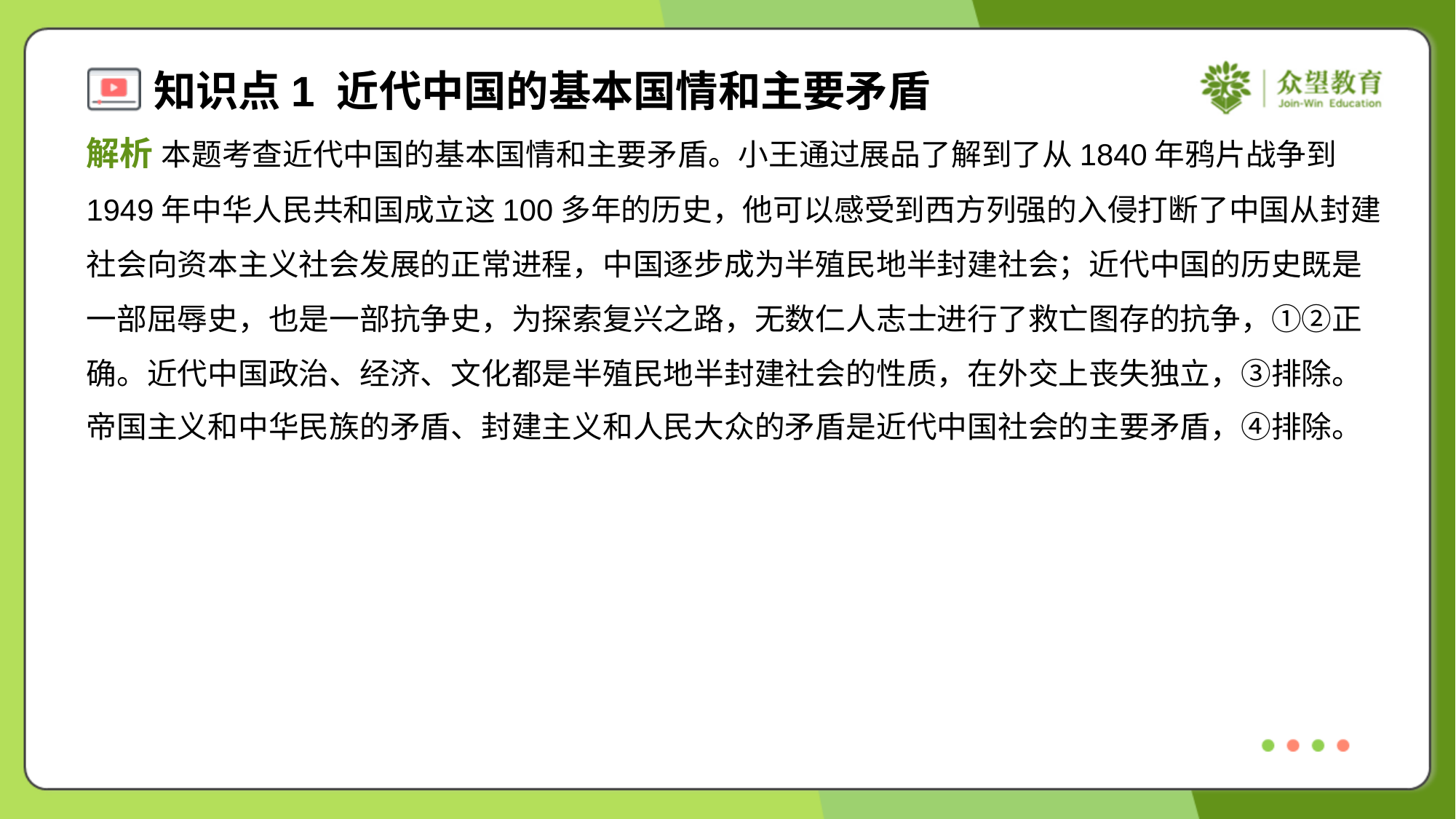

解析 本题考查近代中国的基本国情和主要矛盾。小王通过展品了解到了从1840年鸦片战争到
1949年中华人民共和国成立这100多年的历史，他可以感受到西方列强的入侵打断了中国从封建
社会向资本主义社会发展的正常进程，中国逐步成为半殖民地半封建社会；近代中国的历史既是
一部屈辱史，也是一部抗争史，为探索复兴之路，无数仁人志士进行了救亡图存的抗争，①②正
确。近代中国政治、经济、文化都是半殖民地半封建社会的性质，在外交上丧失独立，③排除。
帝国主义和中华民族的矛盾、封建主义和人民大众的矛盾是近代中国社会的主要矛盾，④排除。